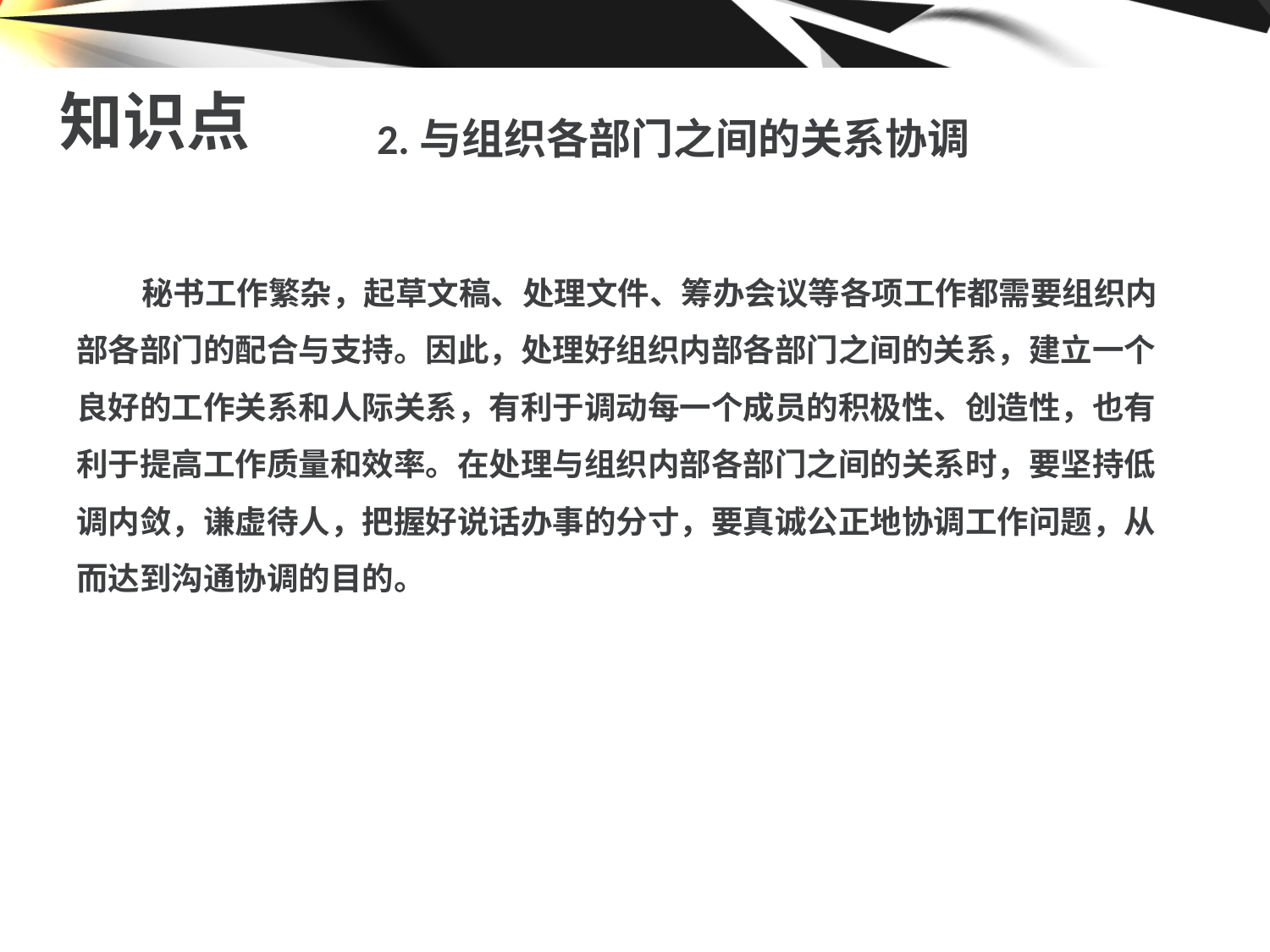

知识点
2.与组织各部门之间的关系协调
        秘书工作繁杂，起草文稿、处理文件、筹办会议等各项工作都需要组织内部各部门的配合与支持。因此，处理好组织内部各部门之间的关系，建立一个良好的工作关系和人际关系，有利于调动每一个成员的积极性、创造性，也有利于提高工作质量和效率。在处理与组织内部各部门之间的关系时，要坚持低调内敛，谦虚待人，把握好说话办事的分寸，要真诚公正地协调工作问题，从而达到沟通协调的目的。